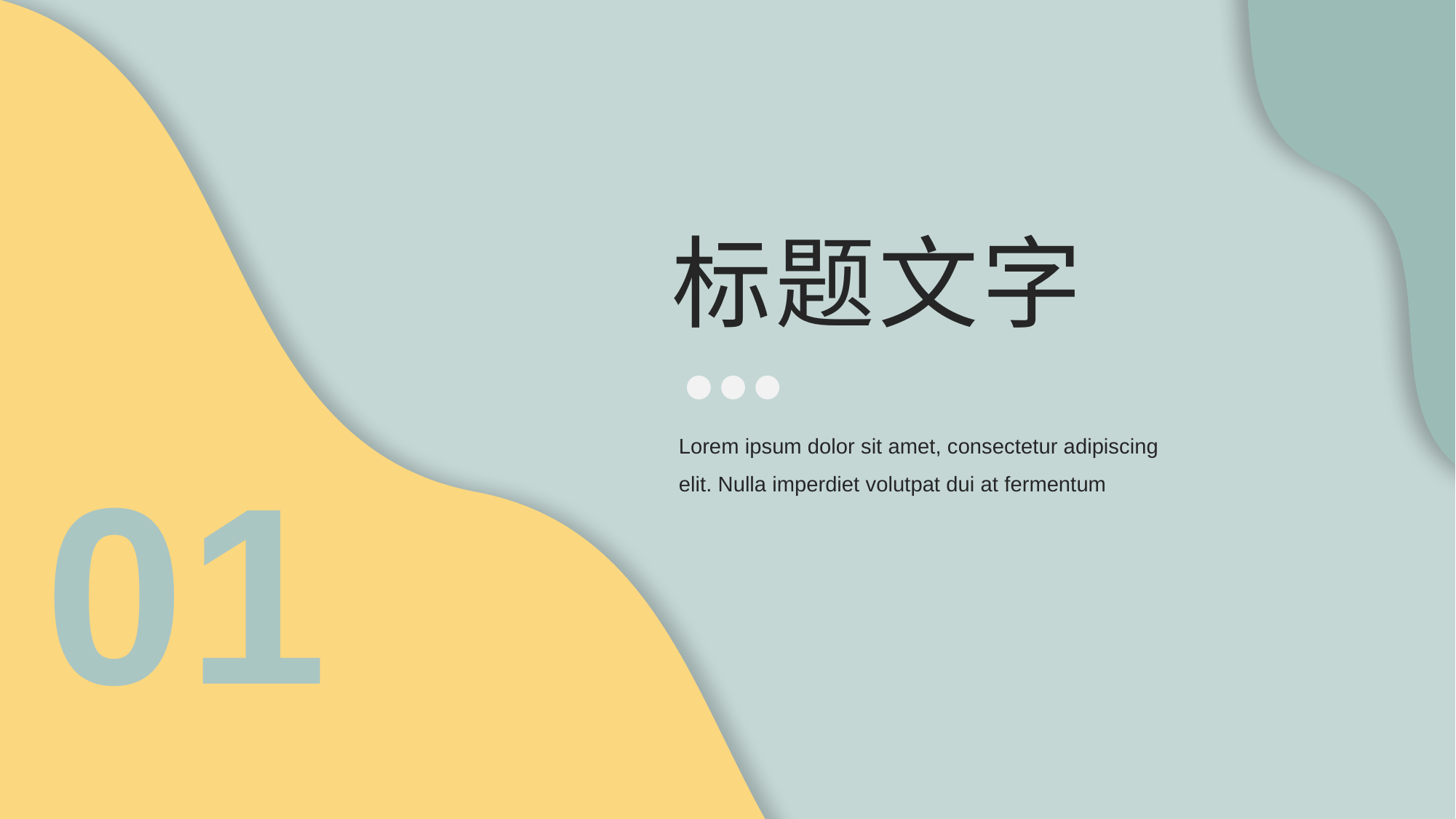

https://www.ypppt.com/
标题文字

Lorem ipsum dolor sit amet, consectetur adipiscing elit. Nulla imperdiet volutpat dui at fermentum
01